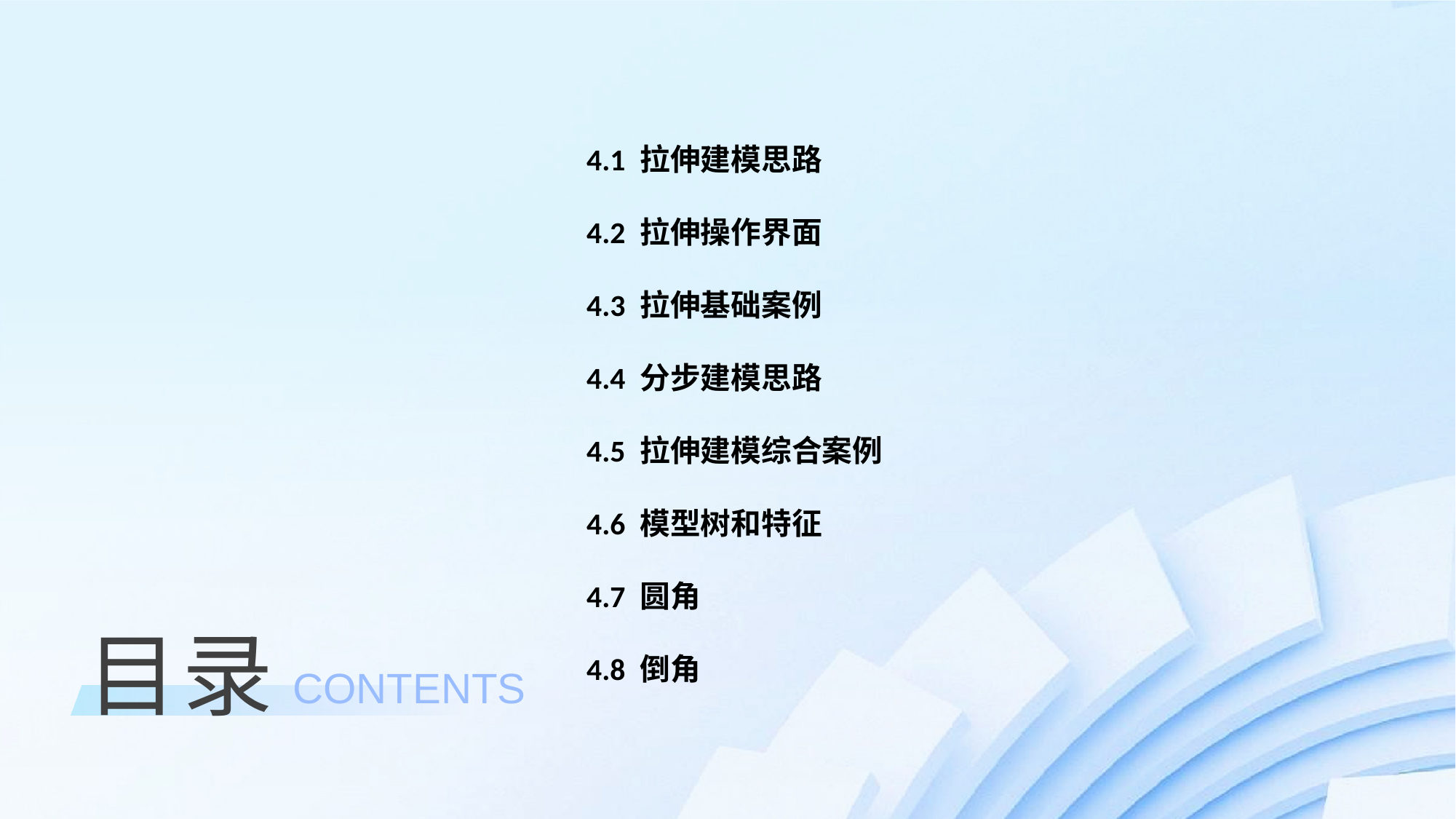

4.1 拉伸建模思路
4.2 拉伸操作界面
4.3 拉伸基础案例
4.4 分步建模思路
4.5 拉伸建模综合案例
4.6 模型树和特征
4.7 圆角
4.8 倒角
目录
CONTENTS